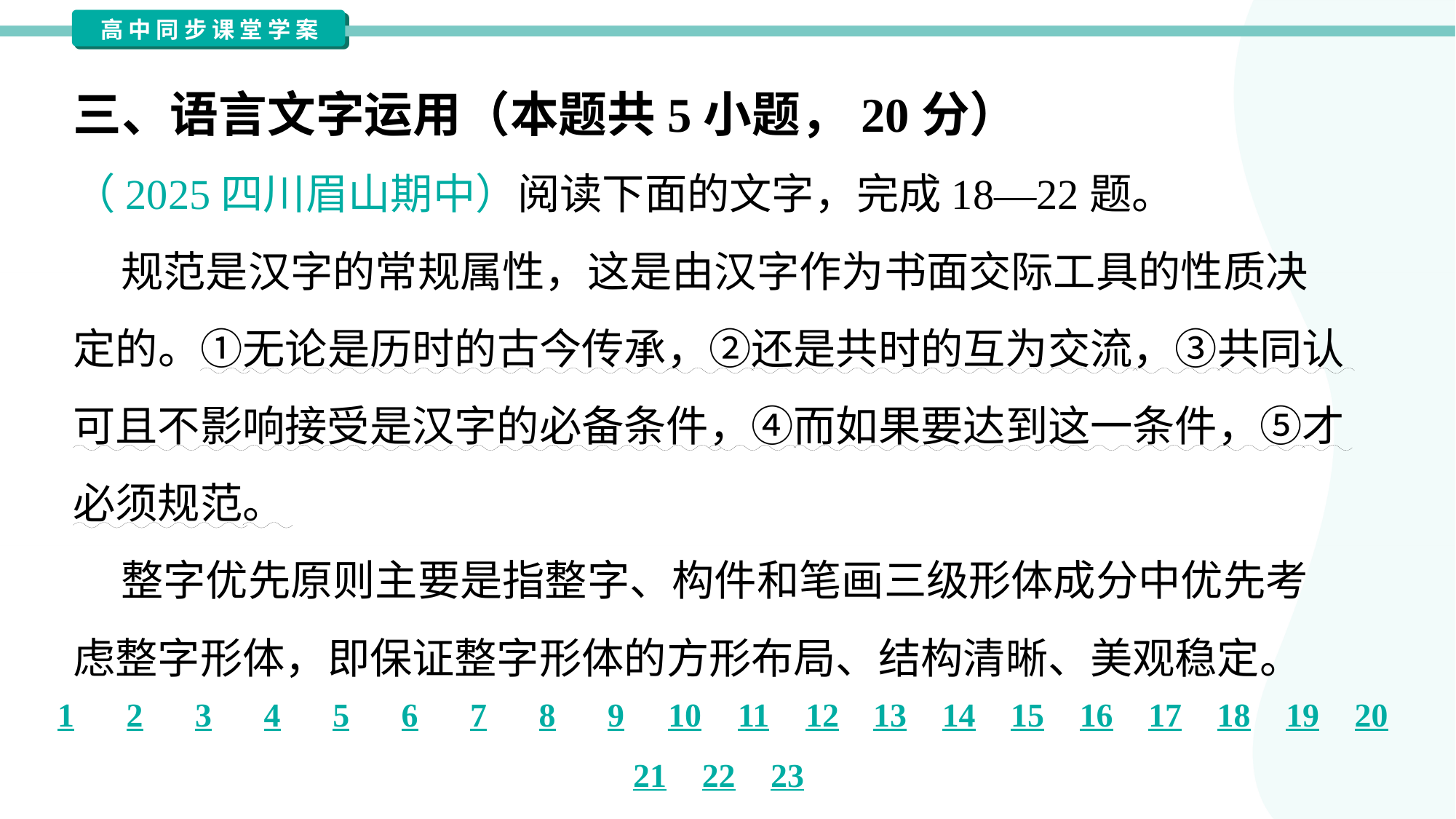

三、语言文字运用（本题共5小题，20分）
（2025四川眉山期中）阅读下面的文字，完成18—22题。
    规范是汉字的常规属性，这是由汉字作为书面交际工具的性质决
定的。①无论是历时的古今传承，②还是共时的互为交流，③共同认
可且不影响接受是汉字的必备条件，④而如果要达到这一条件，⑤才
必须规范。
    整字优先原则主要是指整字、构件和笔画三级形体成分中优先考
虑整字形体，即保证整字形体的方形布局、结构清晰、美观稳定。